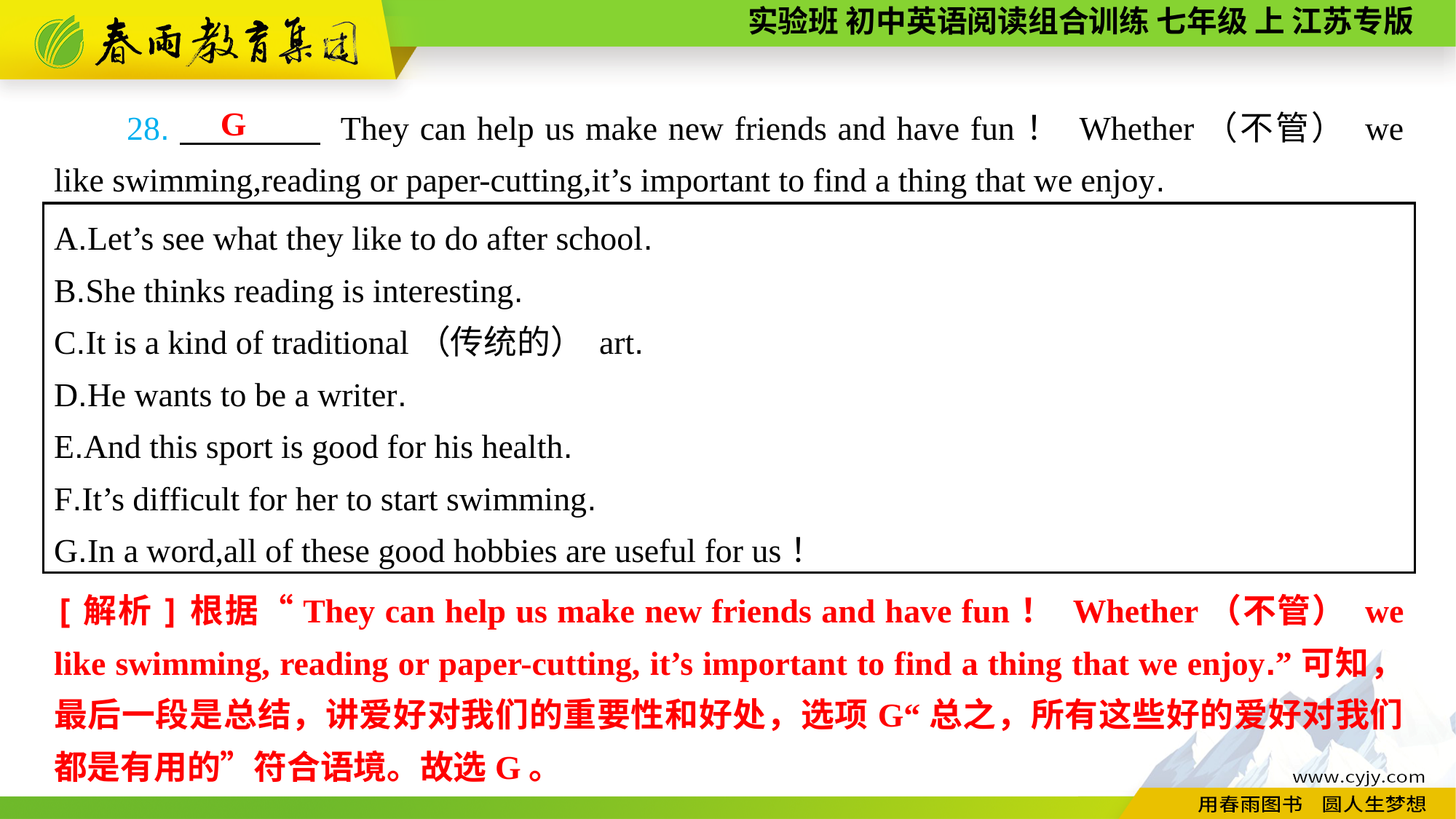

28.　　　　 They can help us make new friends and have fun！ Whether（不管） we like swimming,reading or paper-cutting,it’s important to find a thing that we enjoy.
G
A.Let’s see what they like to do after school.
B.She thinks reading is interesting.
C.It is a kind of traditional（传统的） art.
D.He wants to be a writer.
E.And this sport is good for his health.
F.It’s difficult for her to start swimming.
G.In a word,all of these good hobbies are useful for us！

[解析]根据“They can help us make new friends and have fun！ Whether（不管） we like swimming, reading or paper-cutting, it’s important to find a thing that we enjoy.”可知，最后一段是总结，讲爱好对我们的重要性和好处，选项G“总之，所有这些好的爱好对我们都是有用的”符合语境。故选G。